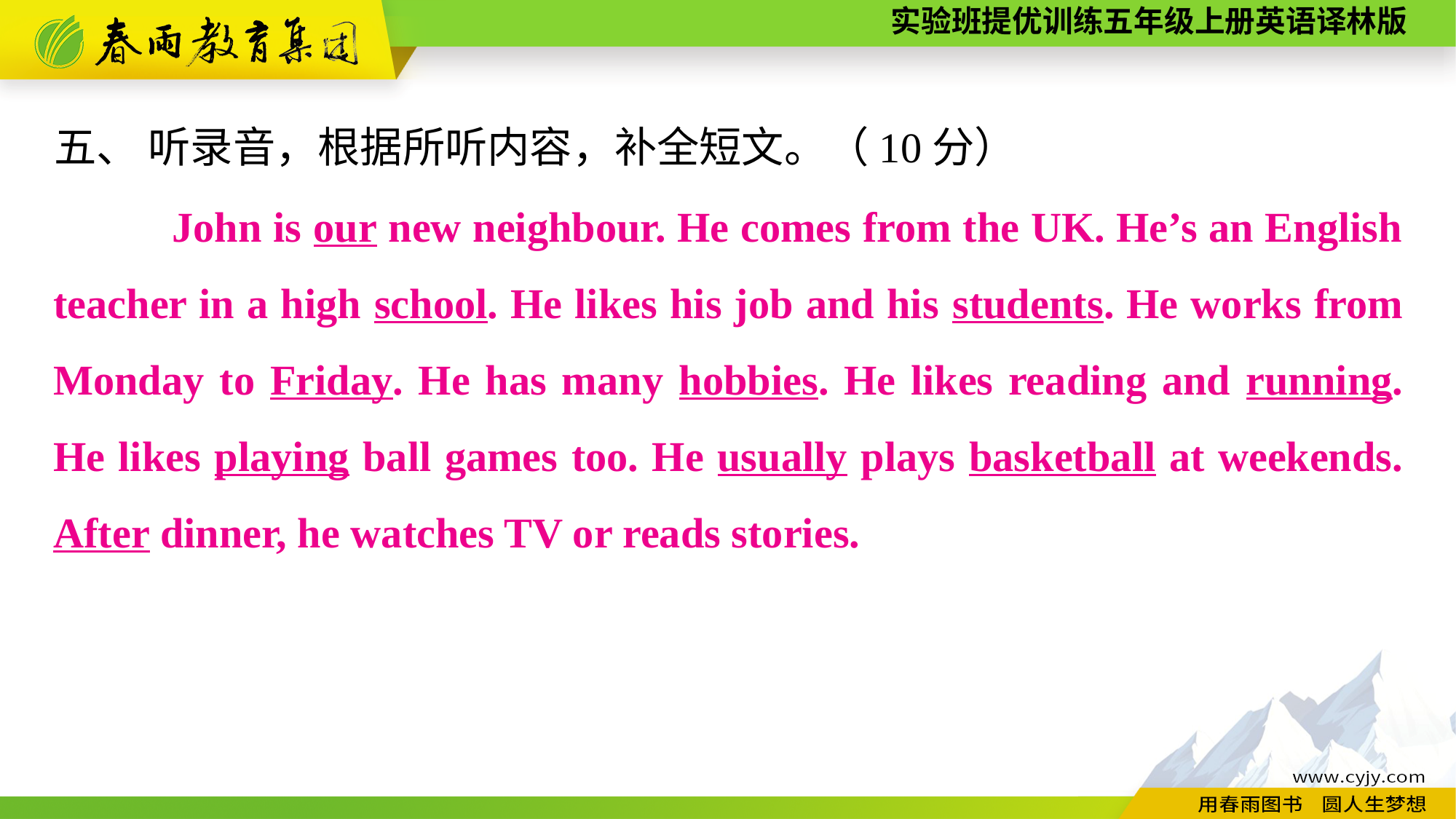

五、 听录音，根据所听内容，补全短文。（10分）
 　　John is our new neighbour. He comes from the UK. He’s an English teacher in a high school. He likes his job and his students. He works from Monday to Friday. He has many hobbies. He likes reading and running. He likes playing ball games too. He usually plays basketball at weekends. After dinner, he watches TV or reads stories.